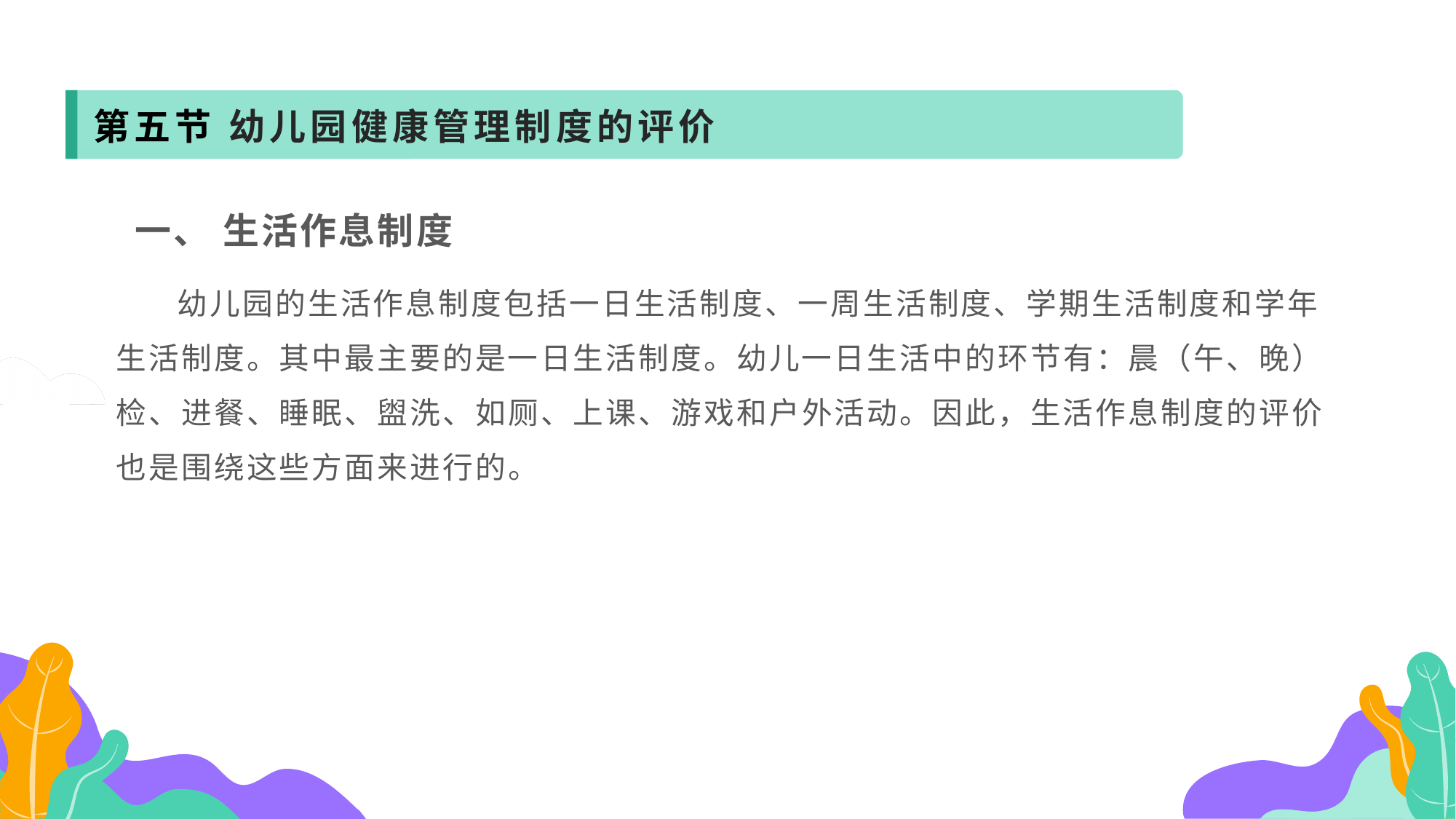

第五节 幼儿园健康管理制度的评价
 一、 生活作息制度
      幼儿园的生活作息制度包括一日生活制度、一周生活制度、学期生活制度和学年生活制度。其中最主要的是一日生活制度。幼儿一日生活中的环节有：晨（午、晚）检、进餐、睡眠、盥洗、如厕、上课、游戏和户外活动。因此，生活作息制度的评价也是围绕这些方面来进行的。